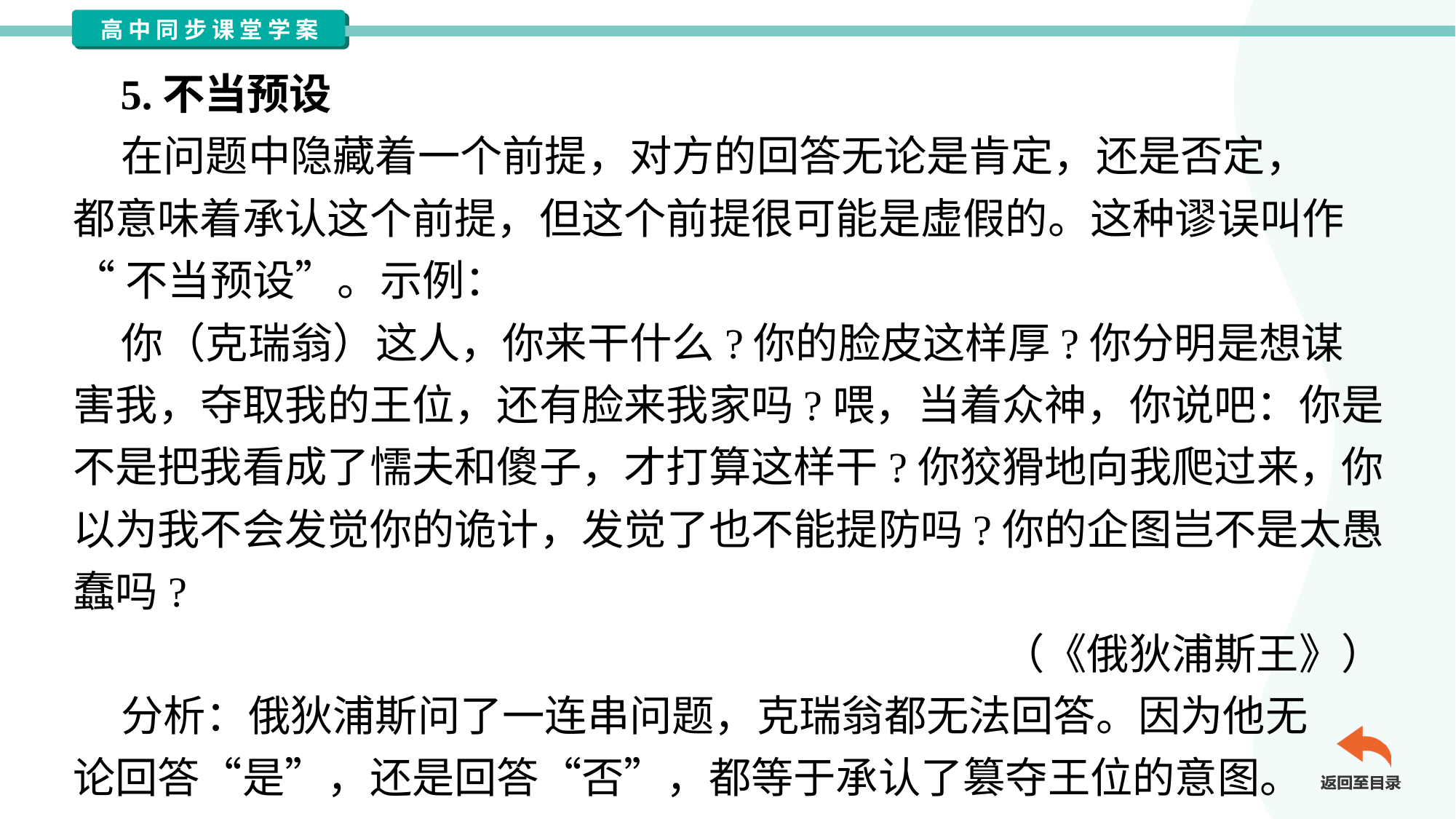

5.不当预设
    在问题中隐藏着一个前提，对方的回答无论是肯定，还是否定，
都意味着承认这个前提，但这个前提很可能是虚假的。这种谬误叫作
“不当预设”。示例：
    你（克瑞翁）这人，你来干什么?你的脸皮这样厚?你分明是想谋
害我，夺取我的王位，还有脸来我家吗?喂，当着众神，你说吧：你是
不是把我看成了懦夫和傻子，才打算这样干?你狡猾地向我爬过来，你
以为我不会发觉你的诡计，发觉了也不能提防吗?你的企图岂不是太愚
蠢吗?
（《俄狄浦斯王》）
    分析：俄狄浦斯问了一连串问题，克瑞翁都无法回答。因为他无
论回答“是”，还是回答“否”，都等于承认了篡夺王位的意图。